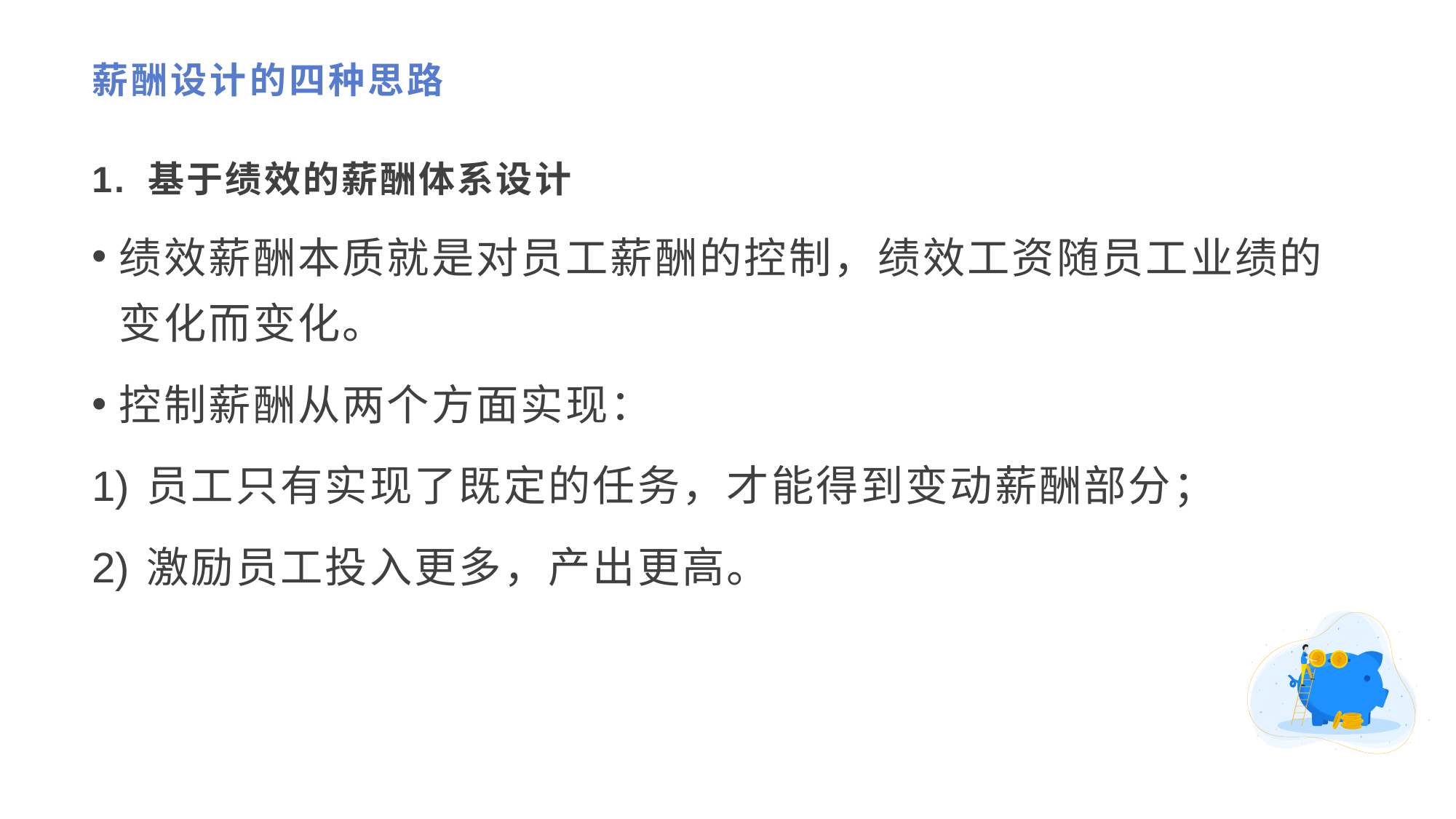

# 薪酬设计的四种思路
1. 基于绩效的薪酬体系设计
绩效薪酬本质就是对员工薪酬的控制，绩效工资随员工业绩的变化而变化。
控制薪酬从两个方面实现：
员工只有实现了既定的任务，才能得到变动薪酬部分；
激励员工投入更多，产出更高。